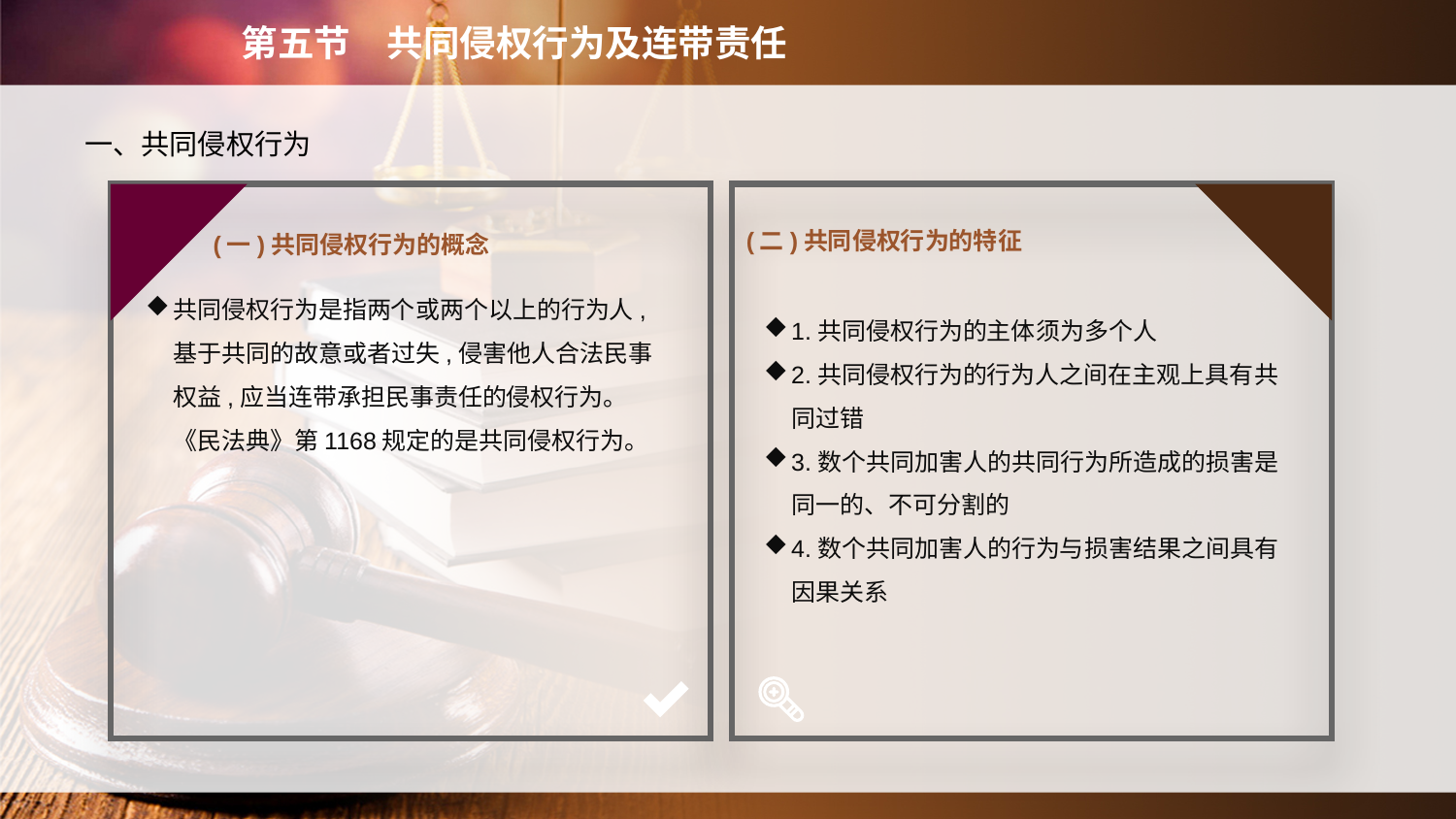

第五节　共同侵权行为及连带责任
　　一、共同侵权行为

(一)共同侵权行为的概念
(二)共同侵权行为的特征
共同侵权行为是指两个或两个以上的行为人,基于共同的故意或者过失,侵害他人合法民事权益,应当连带承担民事责任的侵权行为。《民法典》第1168规定的是共同侵权行为。
1.共同侵权行为的主体须为多个人
2.共同侵权行为的行为人之间在主观上具有共同过错
3.数个共同加害人的共同行为所造成的损害是同一的、不可分割的
4.数个共同加害人的行为与损害结果之间具有因果关系